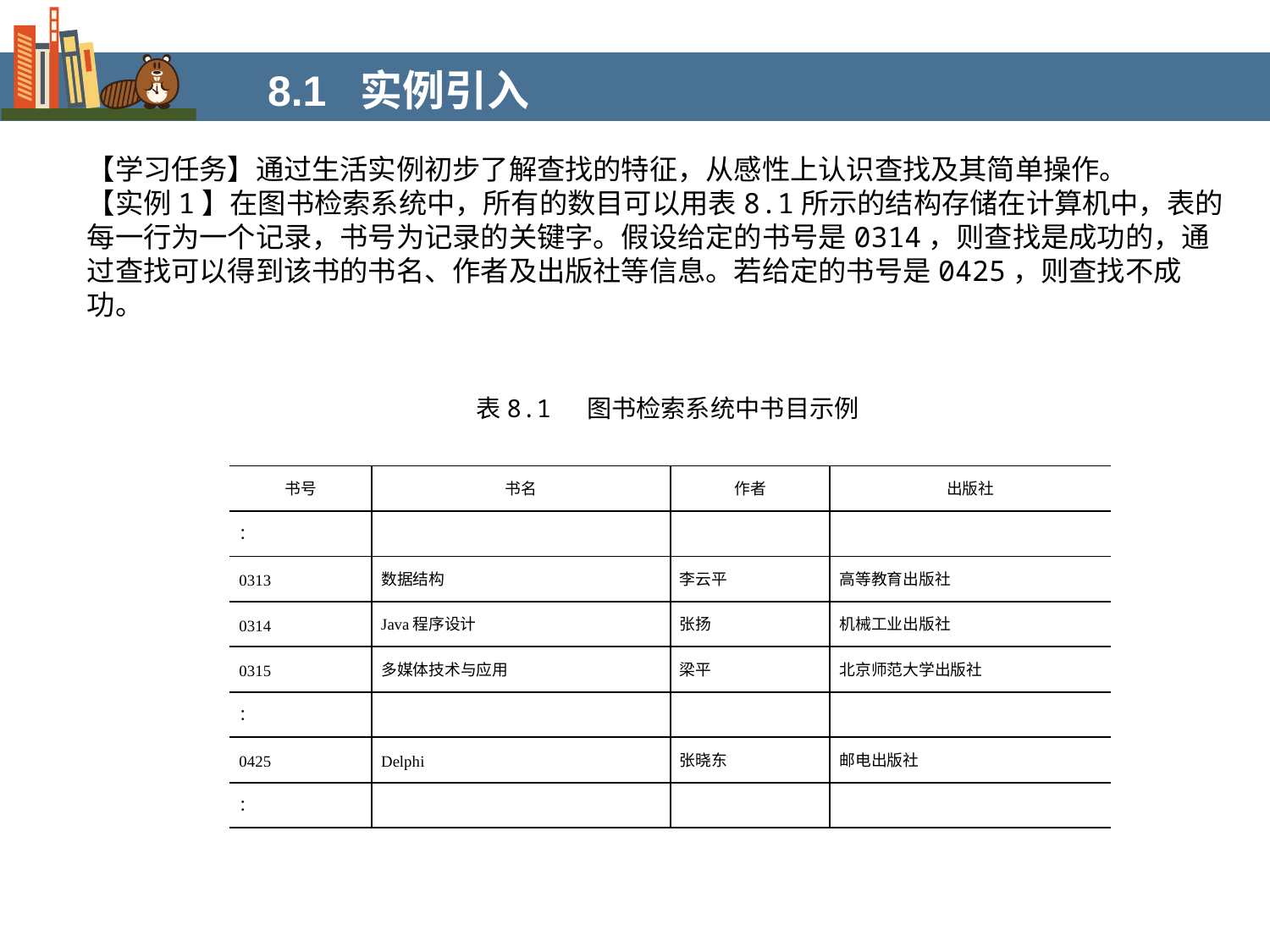

8.1  实例引入
【学习任务】通过生活实例初步了解查找的特征，从感性上认识查找及其简单操作。
【实例1】在图书检索系统中，所有的数目可以用表8.1所示的结构存储在计算机中，表的每一行为一个记录，书号为记录的关键字。假设给定的书号是0314，则查找是成功的，通过查找可以得到该书的书名、作者及出版社等信息。若给定的书号是0425，则查找不成功。
表8.1  图书检索系统中书目示例
| 书号 | 书名 | 作者 | 出版社 |
| --- | --- | --- | --- |
| ： |  |  |  |
| 0313 | 数据结构 | 李云平 | 高等教育出版社 |
| 0314 | Java程序设计 | 张扬 | 机械工业出版社 |
| 0315 | 多媒体技术与应用 | 梁平 | 北京师范大学出版社 |
| ： |  |  |  |
| 0425 | Delphi | 张晓东 | 邮电出版社 |
| ： |  |  |  |